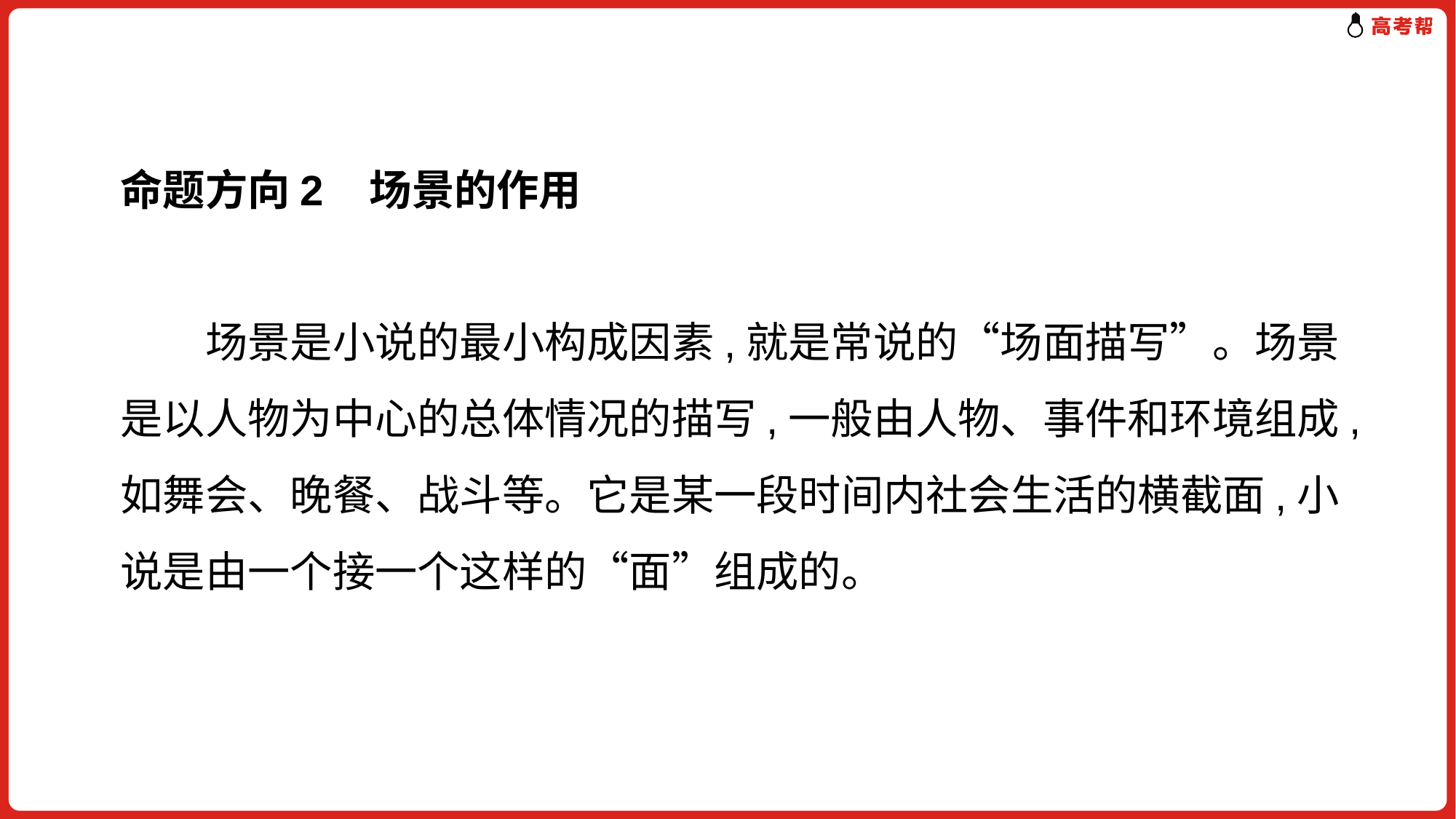

命题方向2   场景的作用

　　场景是小说的最小构成因素,就是常说的“场面描写”。场景是以人物为中心的总体情况的描写,一般由人物、事件和环境组成,如舞会、晚餐、战斗等。它是某一段时间内社会生活的横截面,小说是由一个接一个这样的“面”组成的。